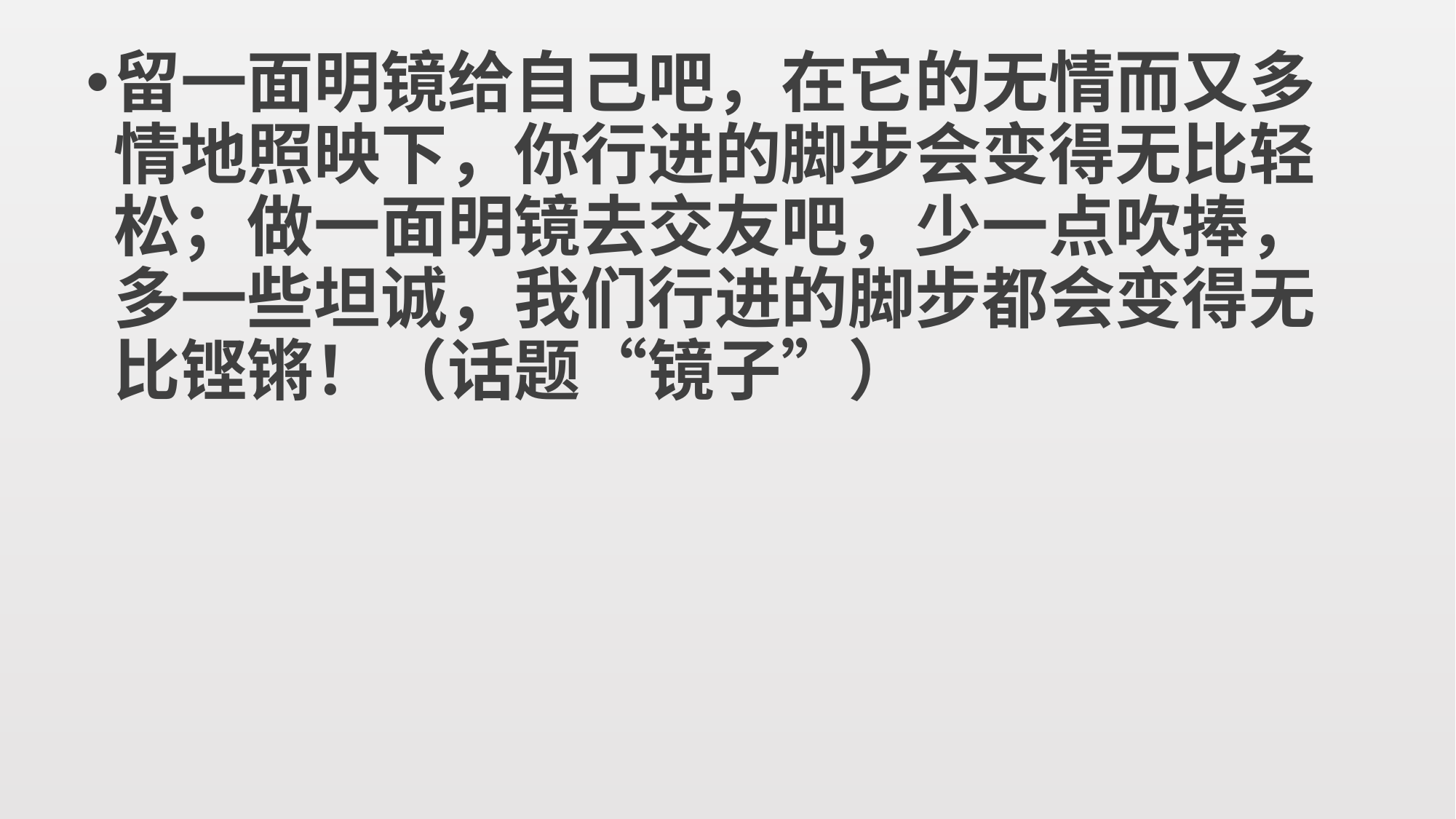

留一面明镜给自己吧，在它的无情而又多情地照映下，你行进的脚步会变得无比轻松；做一面明镜去交友吧，少一点吹捧，多一些坦诚，我们行进的脚步都会变得无比铿锵！（话题“镜子”）